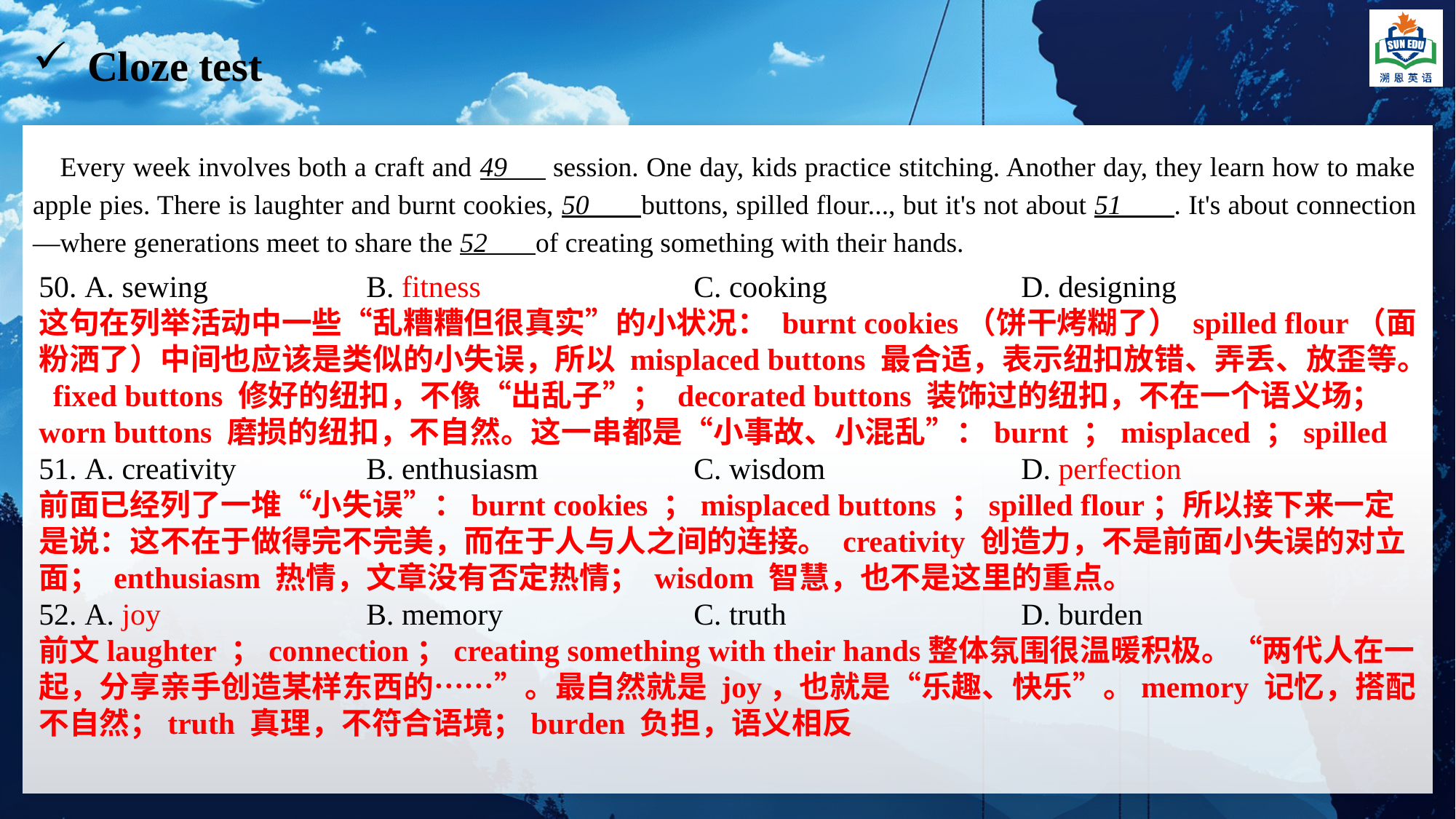

Cloze test
Every week involves both a craft and 49      session. One day, kids practice stitching. Another day, they learn how to make apple pies. There is laughter and burnt cookies, 50       buttons, spilled flour..., but it's not about 51       . It's about connection—where generations meet to share the 52       of creating something with their hands.
50. A. sewing 		B. fitness 		C. cooking 		D. designing
这句在列举活动中一些“乱糟糟但很真实”的小状况： burnt cookies（饼干烤糊了） spilled flour（面粉洒了）中间也应该是类似的小失误，所以 misplaced buttons 最合适，表示纽扣放错、弄丢、放歪等。 fixed buttons 修好的纽扣，不像“出乱子”； decorated buttons 装饰过的纽扣，不在一个语义场； worn buttons 磨损的纽扣，不自然。这一串都是“小事故、小混乱”：burnt ；misplaced ；spilled
51. A. creativity 		B. enthusiasm 		C. wisdom 		D. perfection
前面已经列了一堆“小失误”：burnt cookies ；misplaced buttons ；spilled flour；所以接下来一定是说：这不在于做得完不完美，而在于人与人之间的连接。 creativity 创造力，不是前面小失误的对立面； enthusiasm 热情，文章没有否定热情； wisdom 智慧，也不是这里的重点。
52. A. joy 		B. memory 		C. truth 			D. burden
前文laughter ；connection；creating something with their hands整体氛围很温暖积极。“两代人在一起，分享亲手创造某样东西的……”。最自然就是 joy，也就是“乐趣、快乐”。memory 记忆，搭配不自然；truth 真理，不符合语境；burden 负担，语义相反